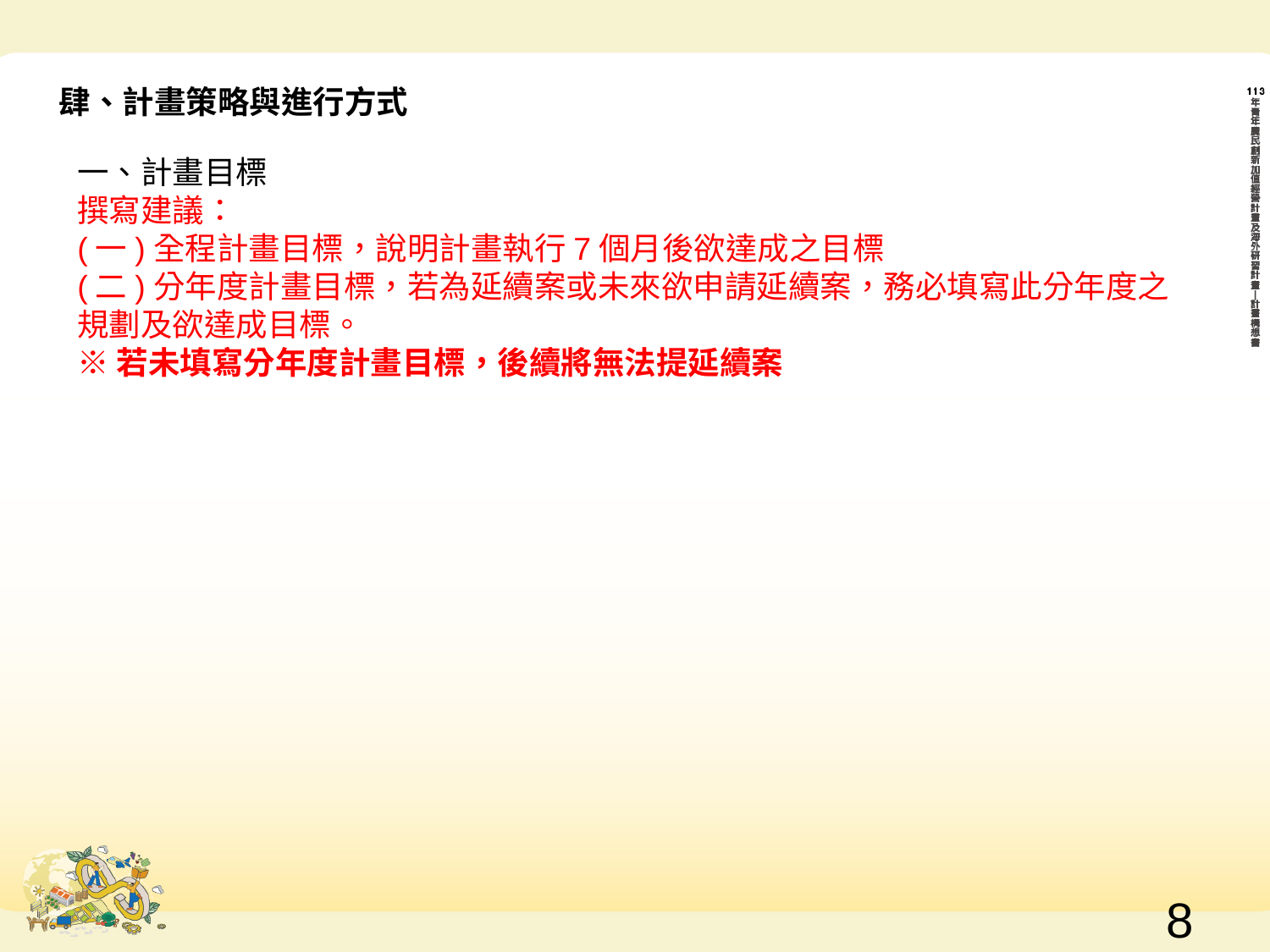

肆、計畫策略與進行方式
一、計畫目標
撰寫建議：
(一)全程計畫目標，說明計畫執行7個月後欲達成之目標
(二)分年度計畫目標，若為延續案或未來欲申請延續案，務必填寫此分年度之規劃及欲達成目標。
※若未填寫分年度計畫目標，後續將無法提延續案
8